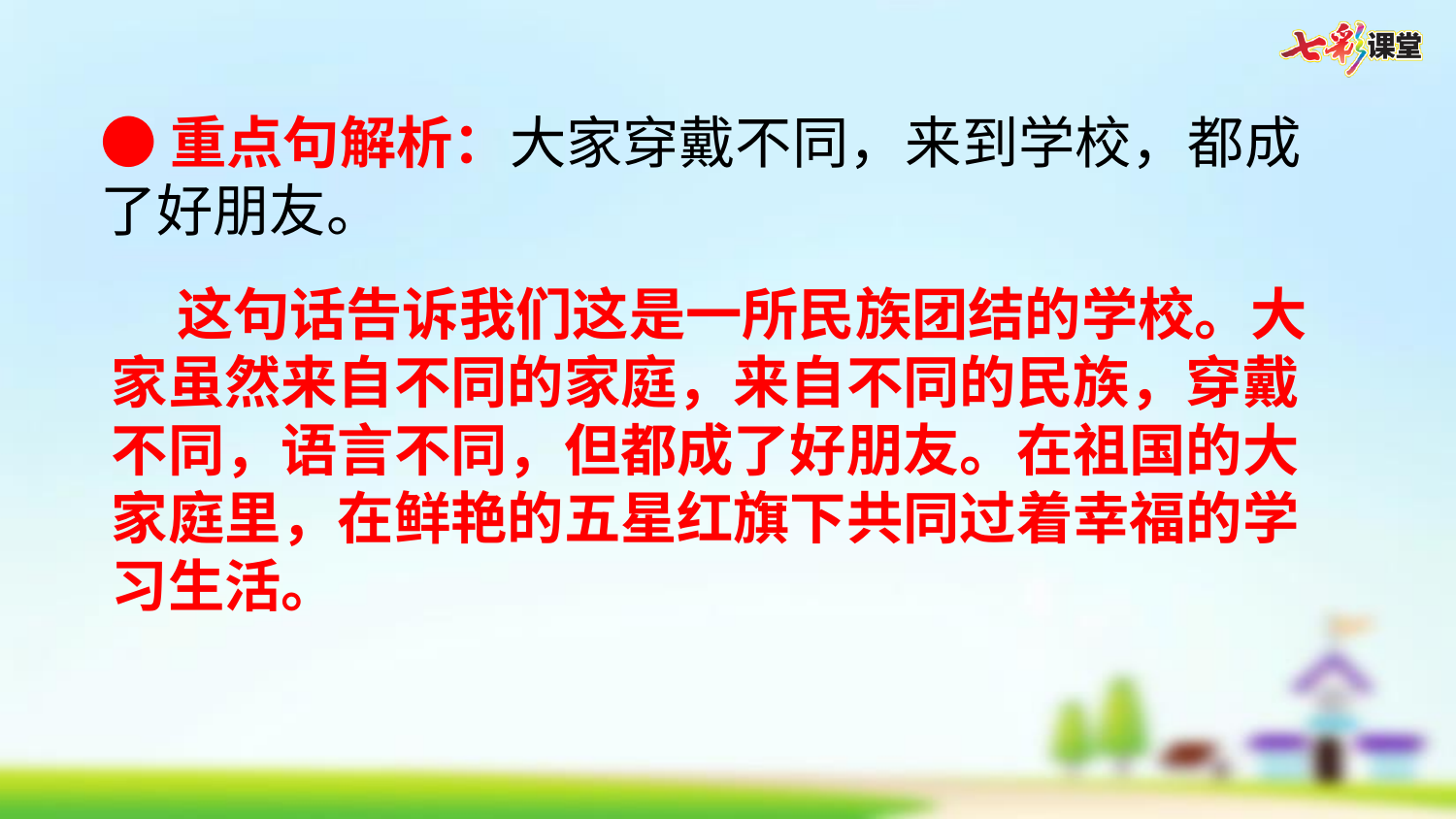

●重点句解析：大家穿戴不同，来到学校，都成了好朋友。
    这句话告诉我们这是一所民族团结的学校。大家虽然来自不同的家庭，来自不同的民族，穿戴不同，语言不同，但都成了好朋友。在祖国的大家庭里，在鲜艳的五星红旗下共同过着幸福的学习生活。